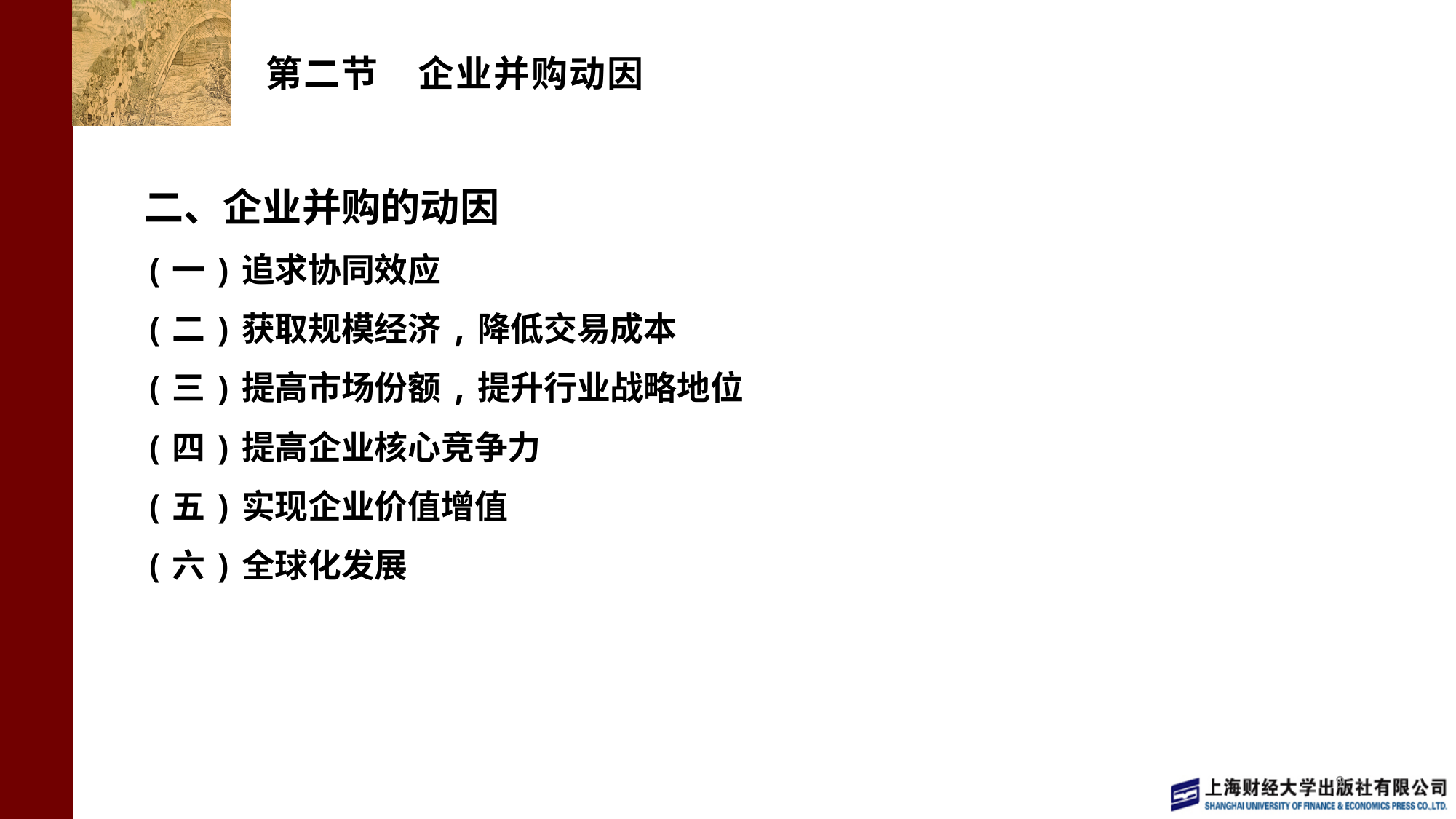

# 第二节    企业并购动因
二、企业并购的动因
(一)追求协同效应
(二)获取规模经济,降低交易成本
(三)提高市场份额,提升行业战略地位
(四)提高企业核心竞争力
(五)实现企业价值增值
(六)全球化发展
9